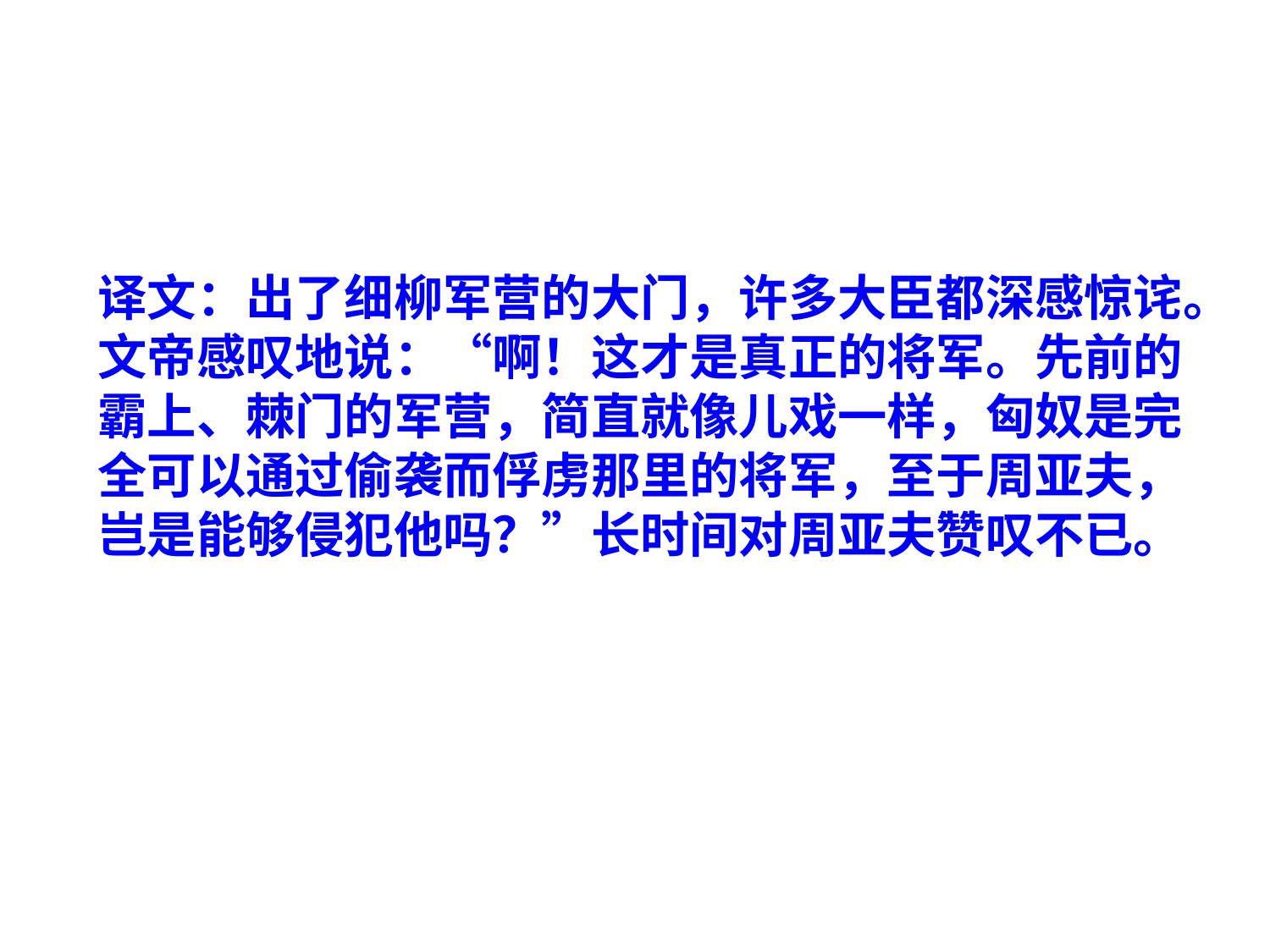

译文：出了细柳军营的大门，许多大臣都深感惊诧。文帝感叹地说：“啊！这才是真正的将军。先前的霸上、棘门的军营，简直就像儿戏一样，匈奴是完全可以通过偷袭而俘虏那里的将军，至于周亚夫，岂是能够侵犯他吗？”长时间对周亚夫赞叹不已。